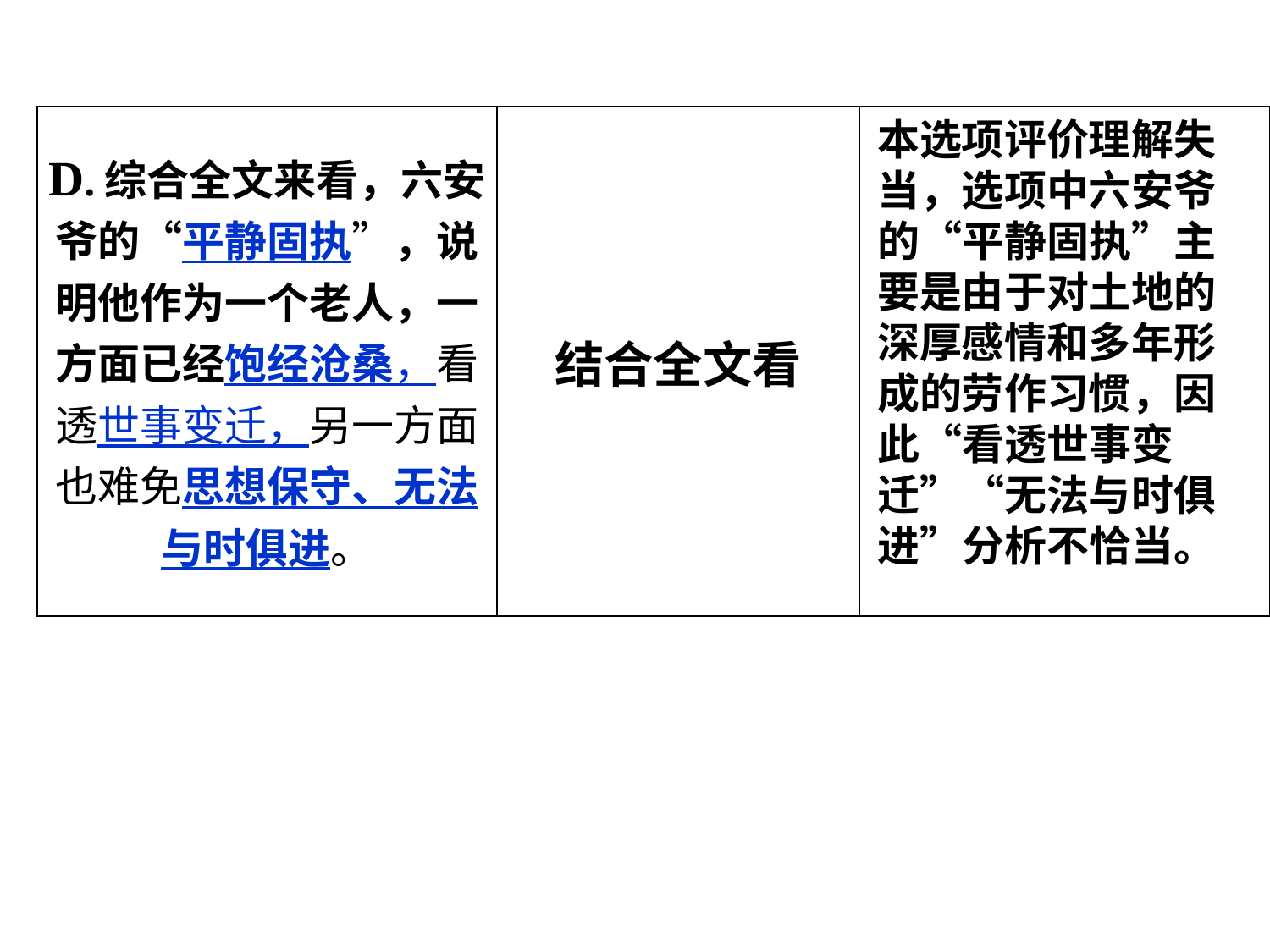

| D.综合全文来看，六安爷的“平静固执”，说明他作为一个老人，一方面已经饱经沧桑，看透世事变迁，另一方面也难免思想保守、无法与时俱进。 | 结合全文看 |  |
| --- | --- | --- |
本选项评价理解失当，选项中六安爷的“平静固执”主要是由于对土地的深厚感情和多年形成的劳作习惯，因此“看透世事变迁”“无法与时俱进”分析不恰当。